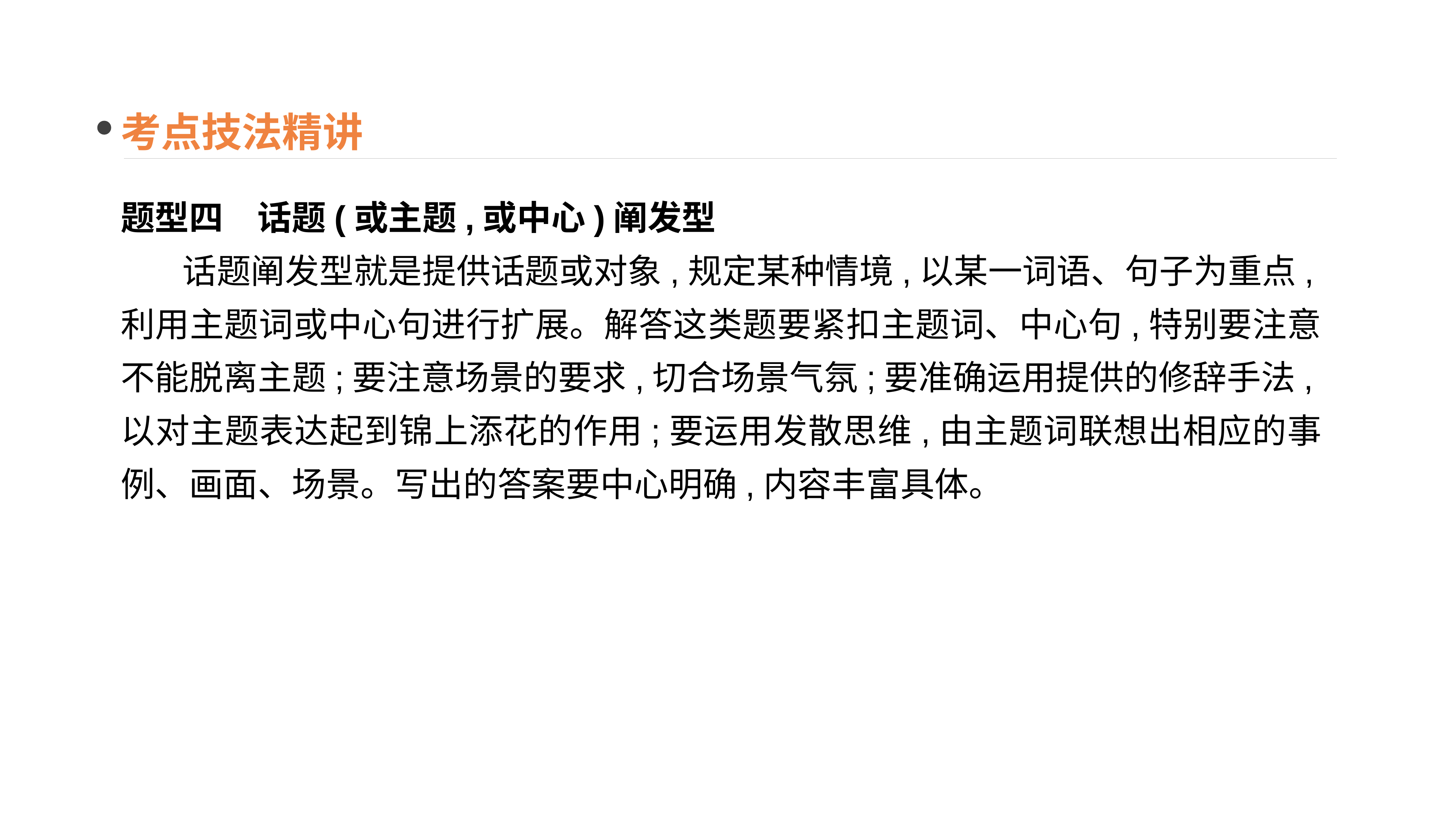

考点技法精讲

题型四　话题(或主题,或中心)阐发型
       话题阐发型就是提供话题或对象,规定某种情境,以某一词语、句子为重点,利用主题词或中心句进行扩展。解答这类题要紧扣主题词、中心句,特别要注意不能脱离主题;要注意场景的要求,切合场景气氛;要准确运用提供的修辞手法,以对主题表达起到锦上添花的作用;要运用发散思维,由主题词联想出相应的事例、画面、场景。写出的答案要中心明确,内容丰富具体。